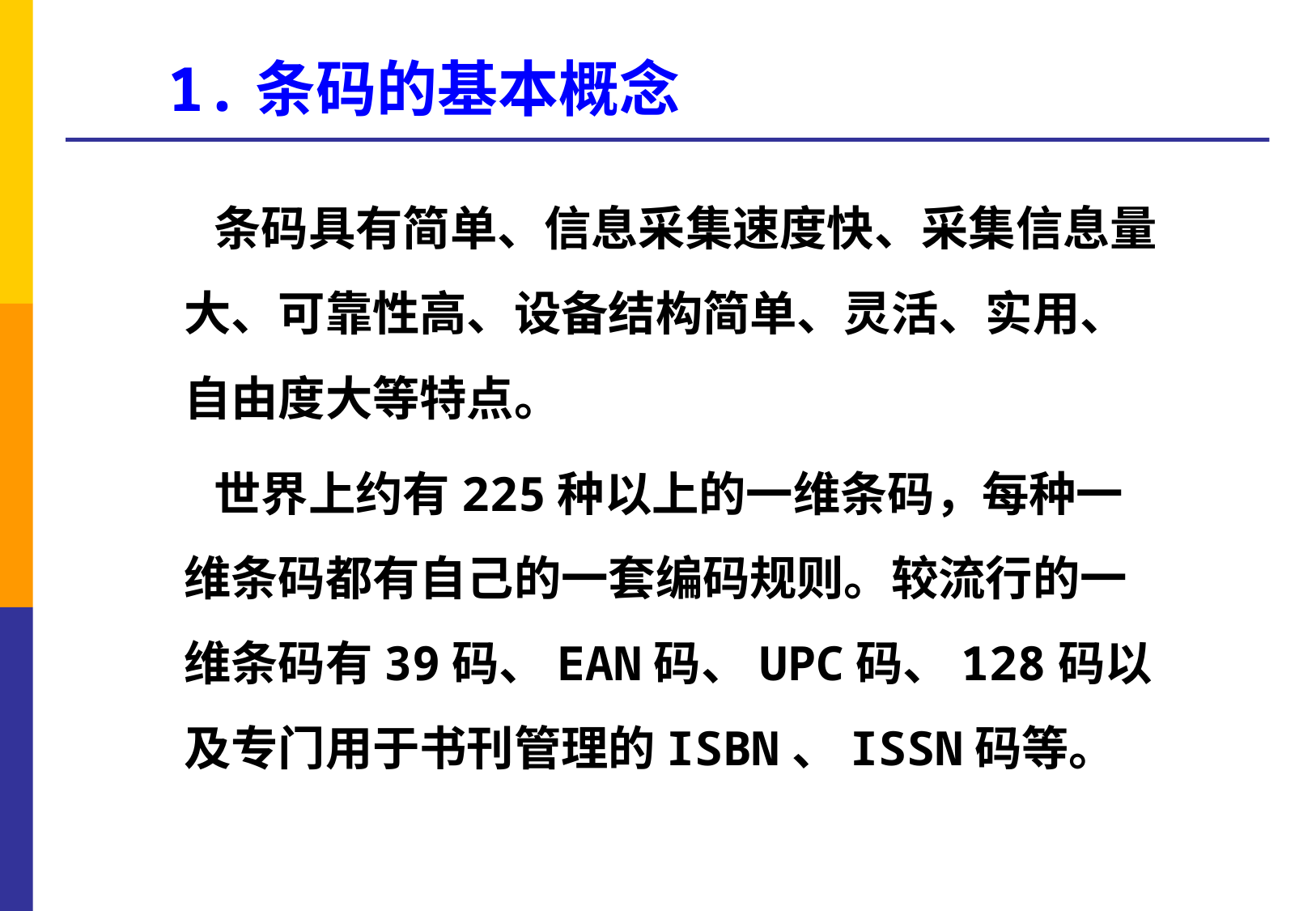

1.条码的基本概念

      条码具有简单、信息采集速度快、采集信息量大、可靠性高、设备结构简单、灵活、实用、自由度大等特点。
      世界上约有225种以上的一维条码，每种一维条码都有自己的一套编码规则。较流行的一维条码有39码、EAN码、UPC码、128码以及专门用于书刊管理的ISBN、ISSN码等。